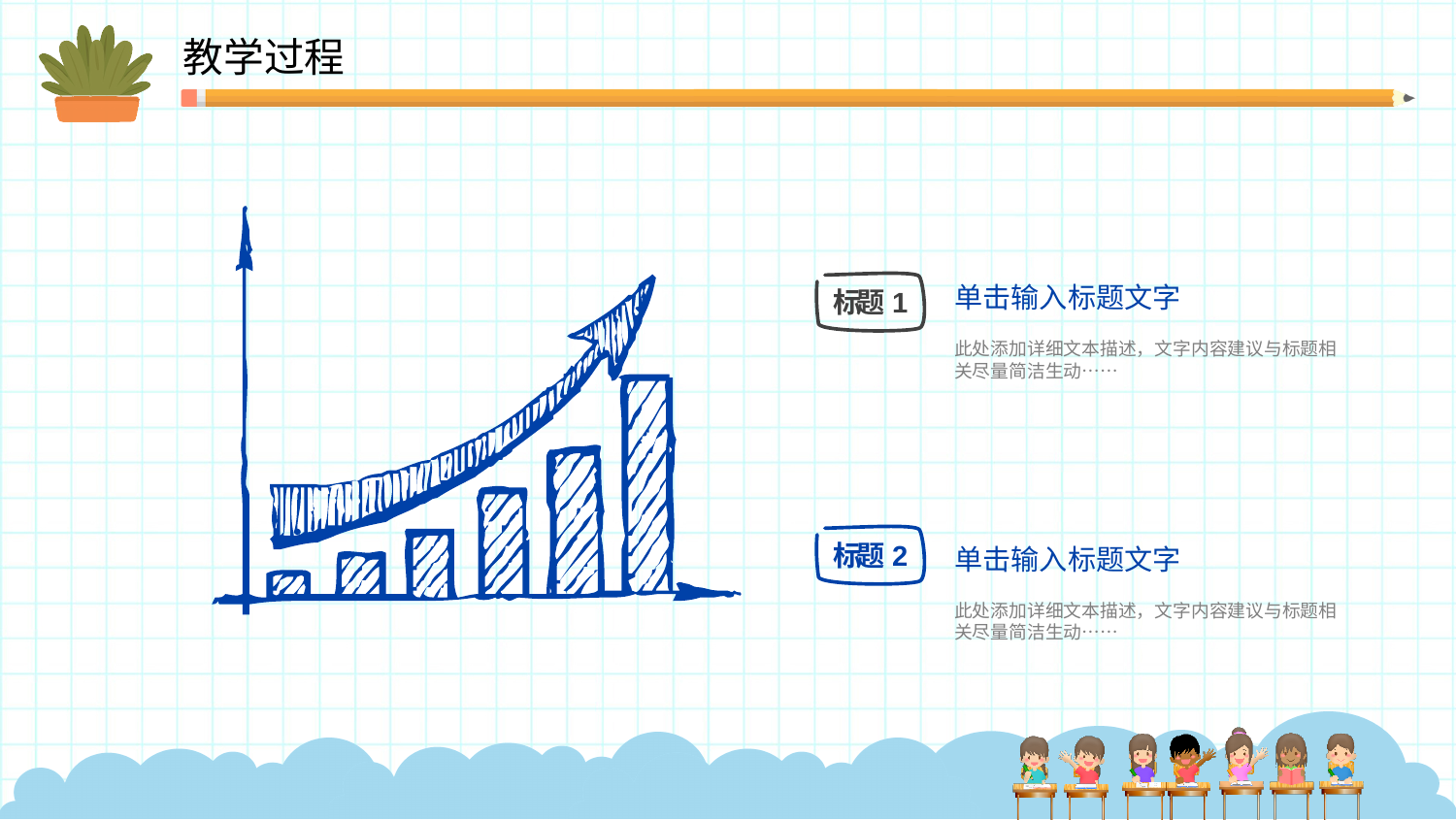

教学过程

标题1
单击输入标题文字
此处添加详细文本描述，文字内容建议与标题相关尽量简洁生动……
标题2
单击输入标题文字
此处添加详细文本描述，文字内容建议与标题相关尽量简洁生动……